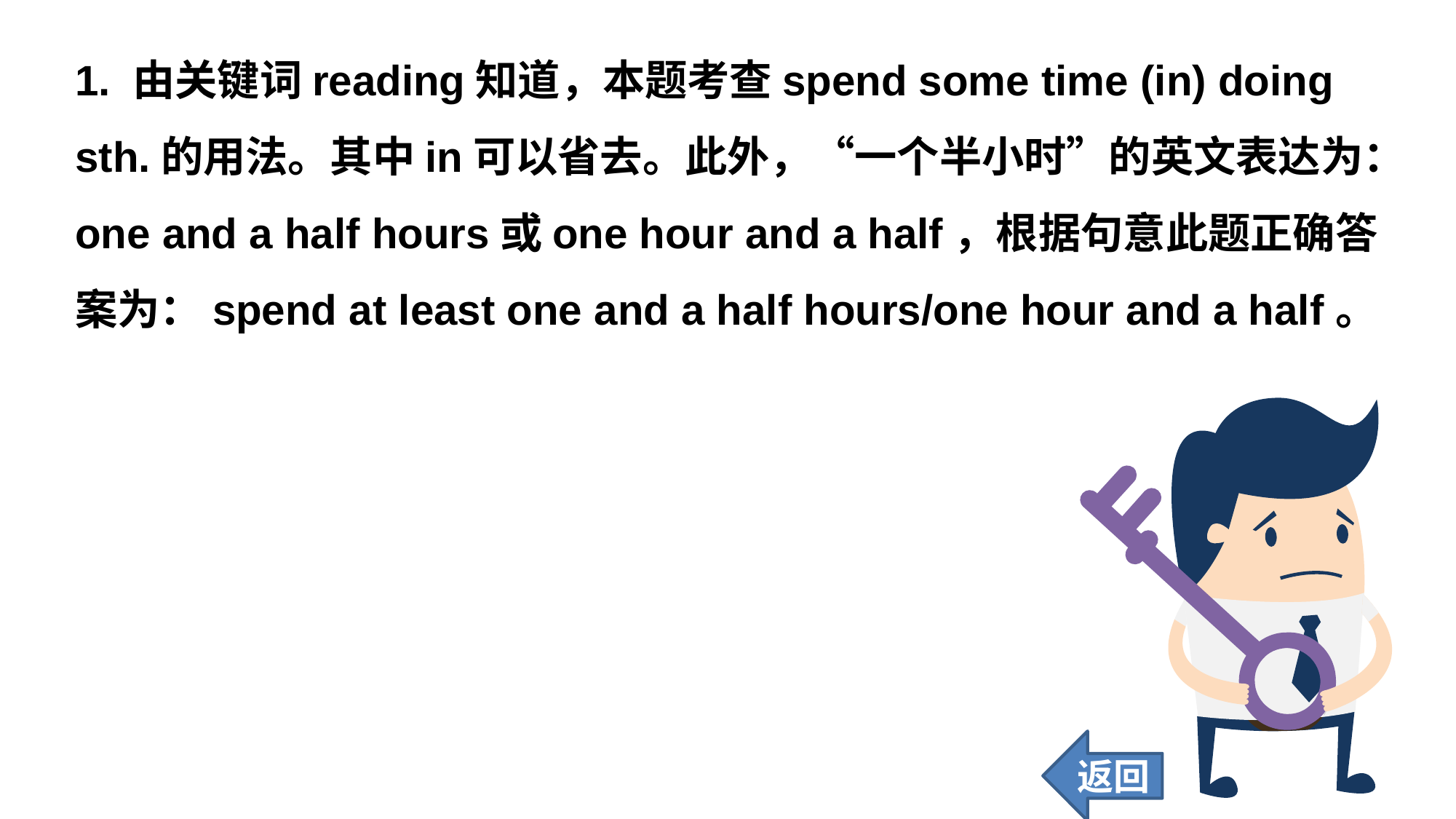

1. 由关键词reading知道，本题考查spend some time (in) doing sth.的用法。其中in可以省去。此外，“一个半小时”的英文表达为：one and a half hours或one hour and a half，根据句意此题正确答案为：spend at least one and a half hours/one hour and a half。

返回
54